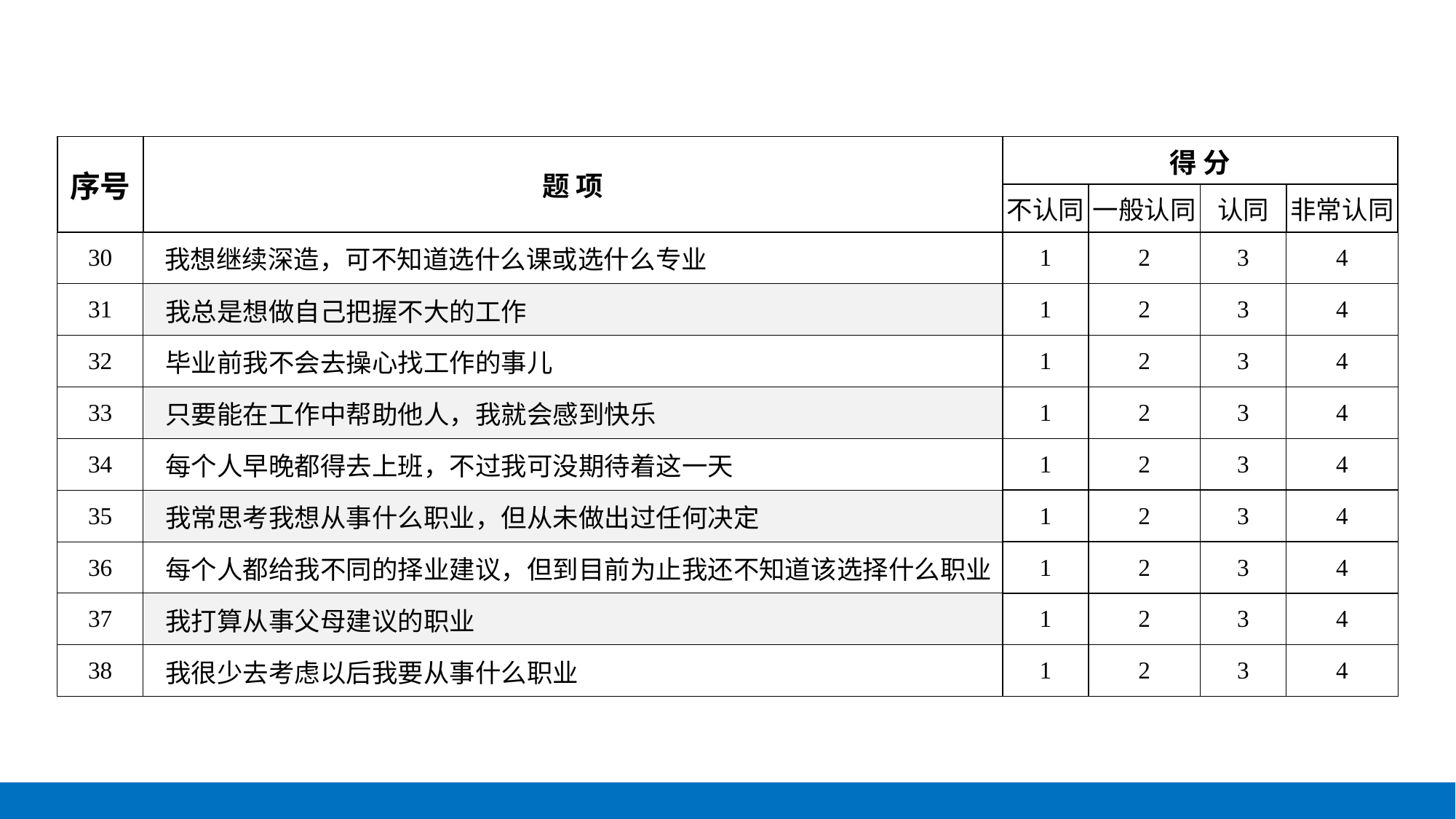

| 序号 | 题 项 | 得 分 |  |  |  |
| --- | --- | --- | --- | --- | --- |
|  |  | 不认同 | 一般认同 | 认同 | 非常认同 |
| 30 | 我想继续深造，可不知道选什么课或选什么专业 | 1 | 2 | 3 | 4 |
| 31 | 我总是想做自己把握不大的工作 | 1 | 2 | 3 | 4 |
| 32 | 毕业前我不会去操心找工作的事儿 | 1 | 2 | 3 | 4 |
| 33 | 只要能在工作中帮助他人，我就会感到快乐 | 1 | 2 | 3 | 4 |
| 34 | 每个人早晚都得去上班，不过我可没期待着这一天 | 1 | 2 | 3 | 4 |
| 35 | 我常思考我想从事什么职业，但从未做出过任何决定 | 1 | 2 | 3 | 4 |
| 36 | 每个人都给我不同的择业建议，但到目前为止我还不知道该选择什么职业 | 1 | 2 | 3 | 4 |
| 37 | 我打算从事父母建议的职业 | 1 | 2 | 3 | 4 |
| 38 | 我很少去考虑以后我要从事什么职业 | 1 | 2 | 3 | 4 |